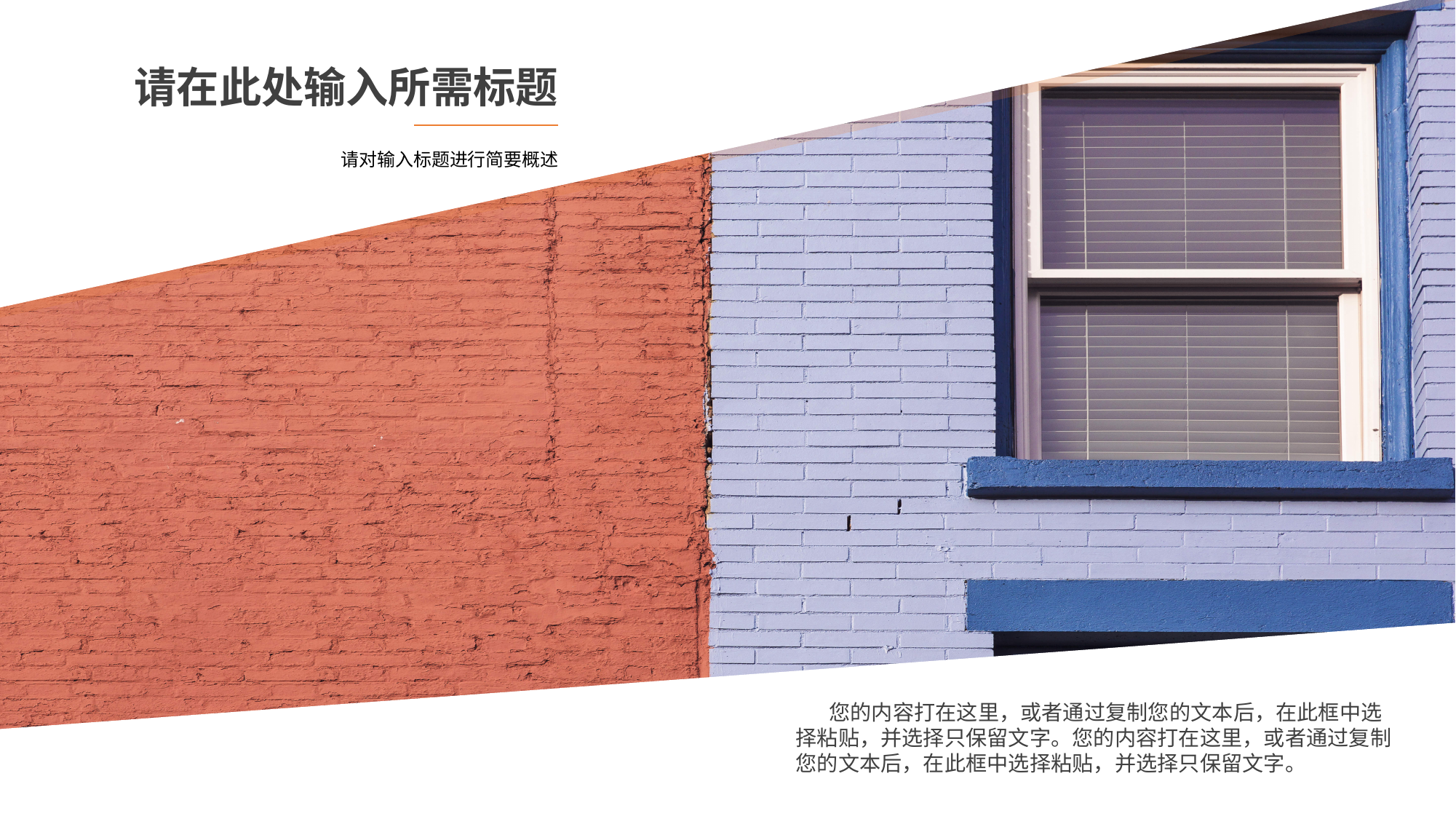

请在此处输入所需标题
请对输入标题进行简要概述

      您的内容打在这里，或者通过复制您的文本后，在此框中选择粘贴，并选择只保留文字。您的内容打在这里，或者通过复制您的文本后，在此框中选择粘贴，并选择只保留文字。